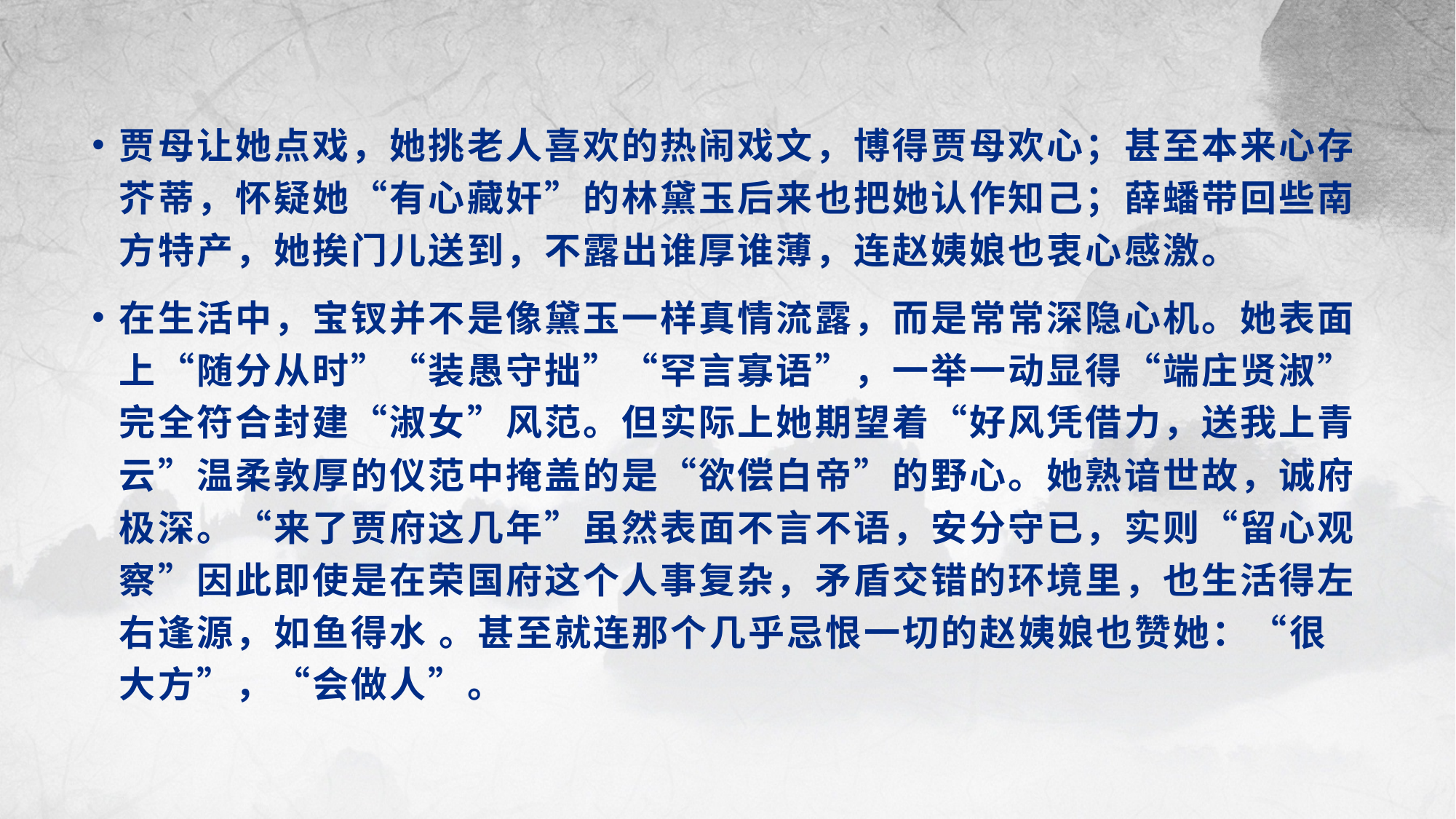

贾母让她点戏，她挑老人喜欢的热闹戏文，博得贾母欢心；甚至本来心存芥蒂，怀疑她“有心藏奸”的林黛玉后来也把她认作知己；薛蟠带回些南方特产，她挨门儿送到，不露出谁厚谁薄，连赵姨娘也衷心感激。
在生活中，宝钗并不是像黛玉一样真情流露，而是常常深隐心机。她表面上“随分从时”“装愚守拙”“罕言寡语”，一举一动显得“端庄贤淑”完全符合封建“淑女”风范。但实际上她期望着“好风凭借力，送我上青云”温柔敦厚的仪范中掩盖的是“欲偿白帝”的野心。她熟谙世故，诚府极深。“来了贾府这几年”虽然表面不言不语，安分守已，实则“留心观察”因此即使是在荣国府这个人事复杂，矛盾交错的环境里，也生活得左右逢源，如鱼得水 。甚至就连那个几乎忌恨一切的赵姨娘也赞她：“很大方”，“会做人”。